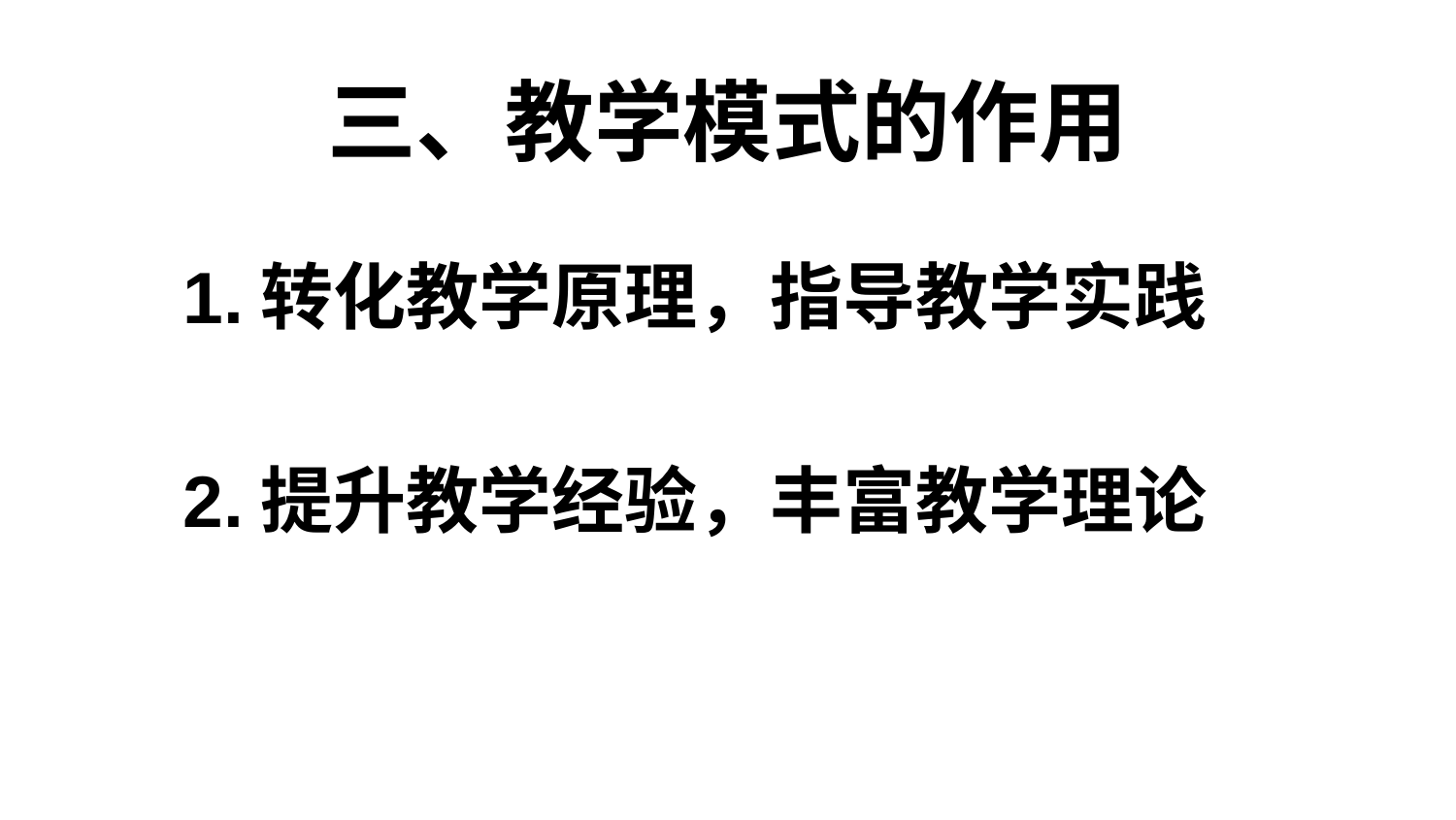

# 三、教学模式的作用
1.转化教学原理，指导教学实践

2.提升教学经验，丰富教学理论